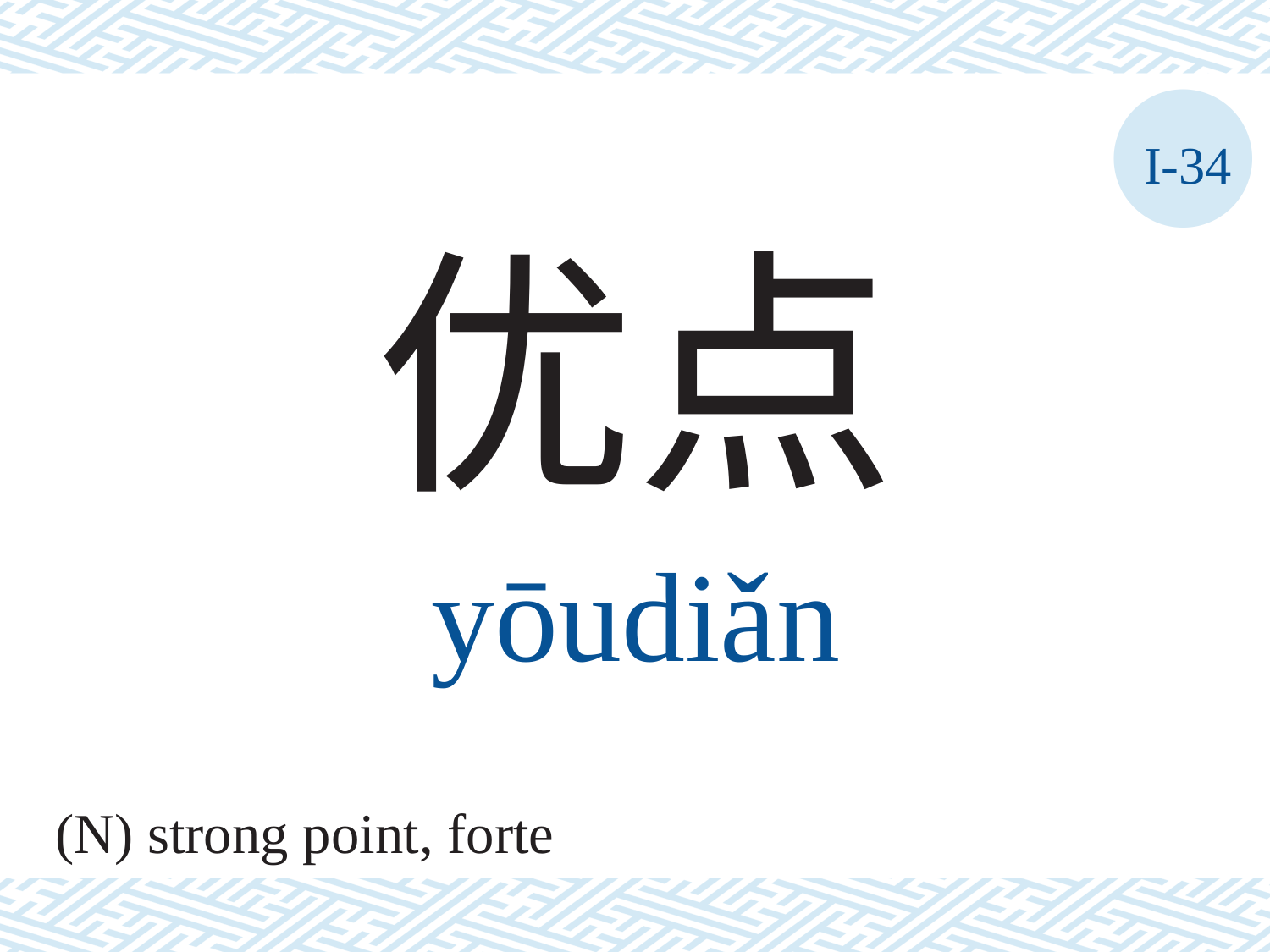

I-34
优点
yōudiǎn
(N) strong point, forte